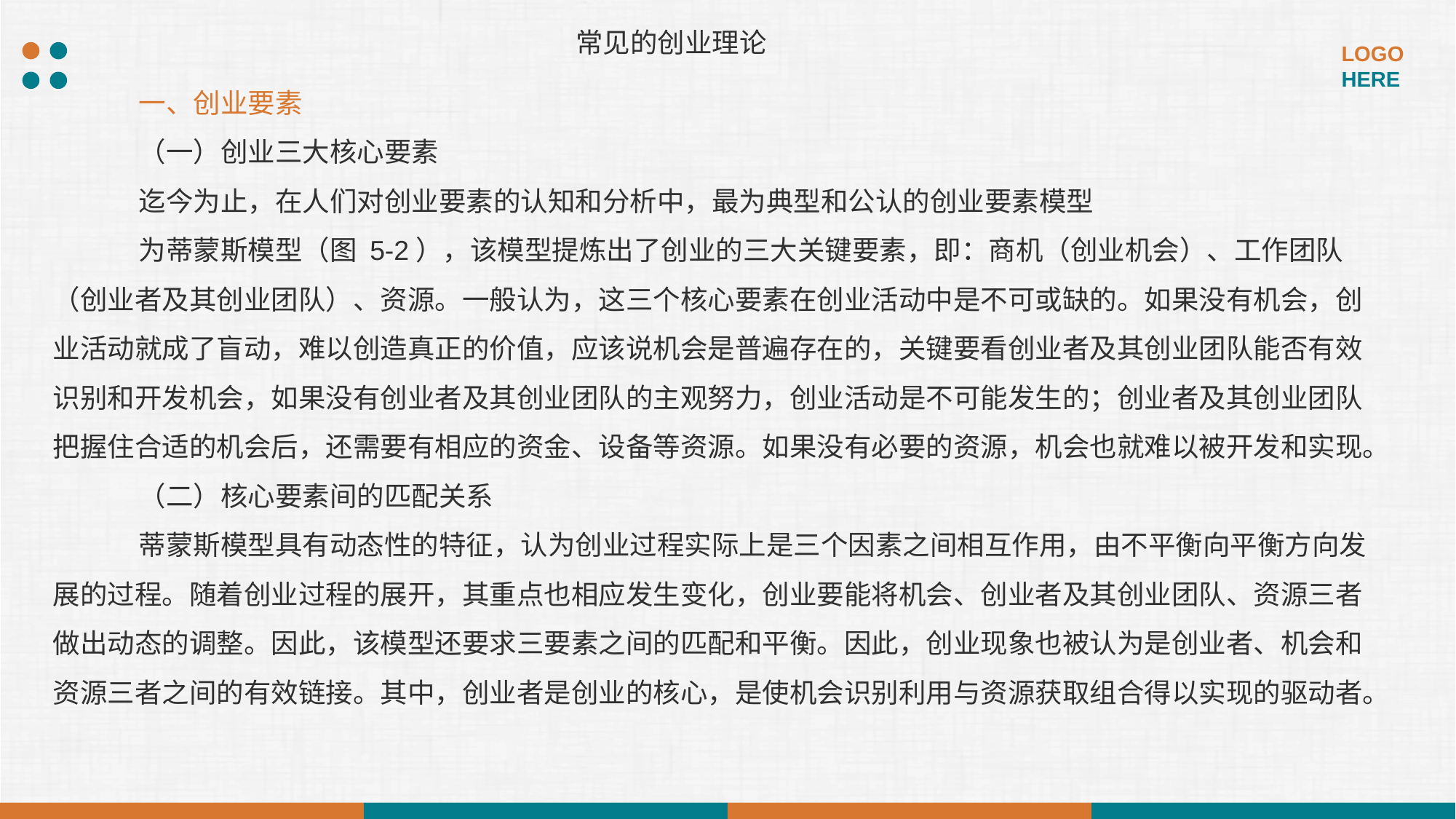

常见的创业理论
一、创业要素
（一）创业三大核心要素
迄今为止，在人们对创业要素的认知和分析中，最为典型和公认的创业要素模型
为蒂蒙斯模型（图 5-2），该模型提炼出了创业的三大关键要素，即：商机（创业机会）、工作团队（创业者及其创业团队）、资源。一般认为，这三个核心要素在创业活动中是不可或缺的。如果没有机会，创业活动就成了盲动，难以创造真正的价值，应该说机会是普遍存在的，关键要看创业者及其创业团队能否有效识别和开发机会，如果没有创业者及其创业团队的主观努力，创业活动是不可能发生的；创业者及其创业团队把握住合适的机会后，还需要有相应的资金、设备等资源。如果没有必要的资源，机会也就难以被开发和实现。
（二）核心要素间的匹配关系
蒂蒙斯模型具有动态性的特征，认为创业过程实际上是三个因素之间相互作用，由不平衡向平衡方向发展的过程。随着创业过程的展开，其重点也相应发生变化，创业要能将机会、创业者及其创业团队、资源三者做出动态的调整。因此，该模型还要求三要素之间的匹配和平衡。因此，创业现象也被认为是创业者、机会和资源三者之间的有效链接。其中，创业者是创业的核心，是使机会识别利用与资源获取组合得以实现的驱动者。